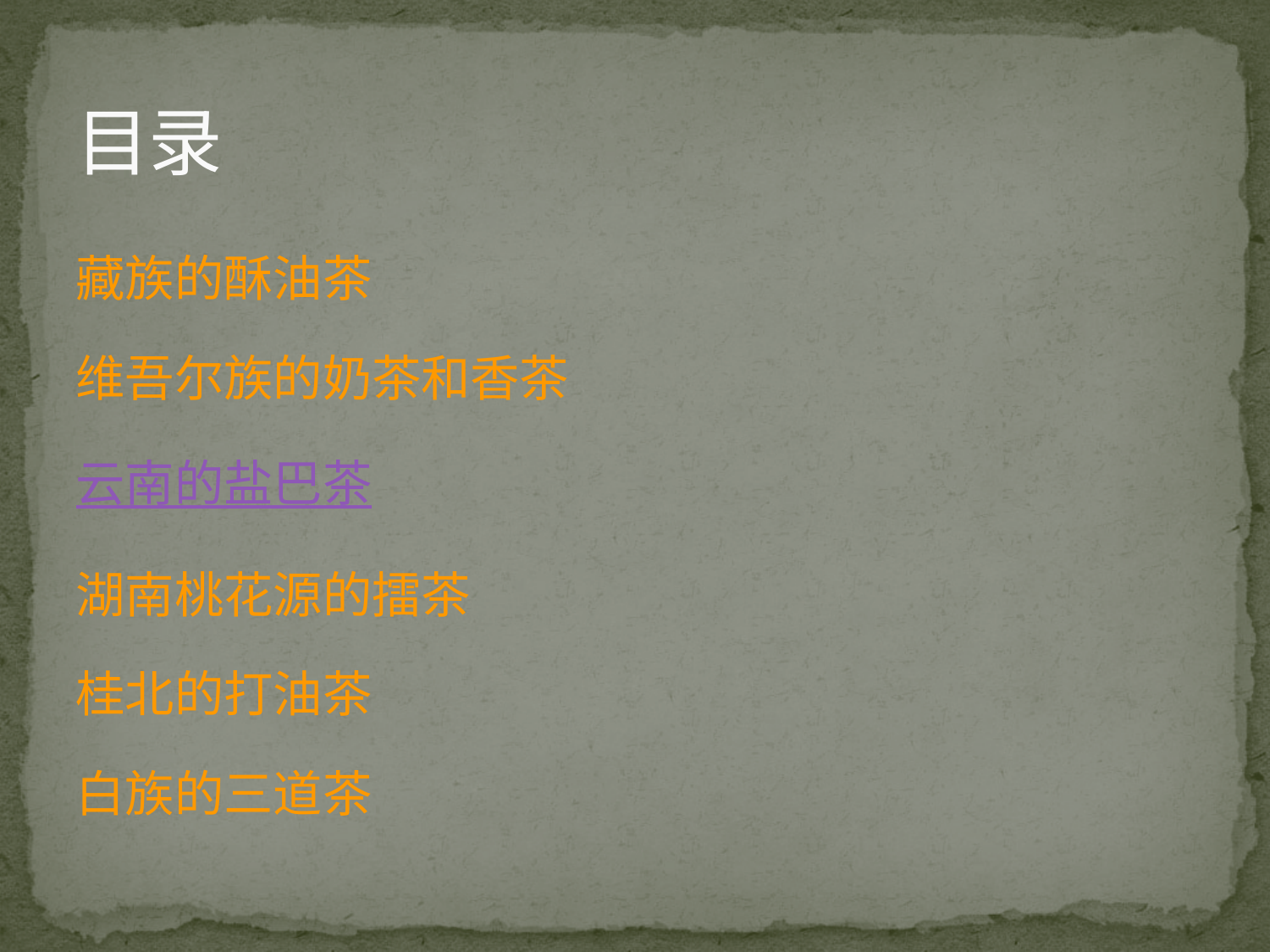

# 目录
藏族的酥油茶
维吾尔族的奶茶和香茶
云南的盐巴茶
湖南桃花源的擂茶
桂北的打油茶
白族的三道茶